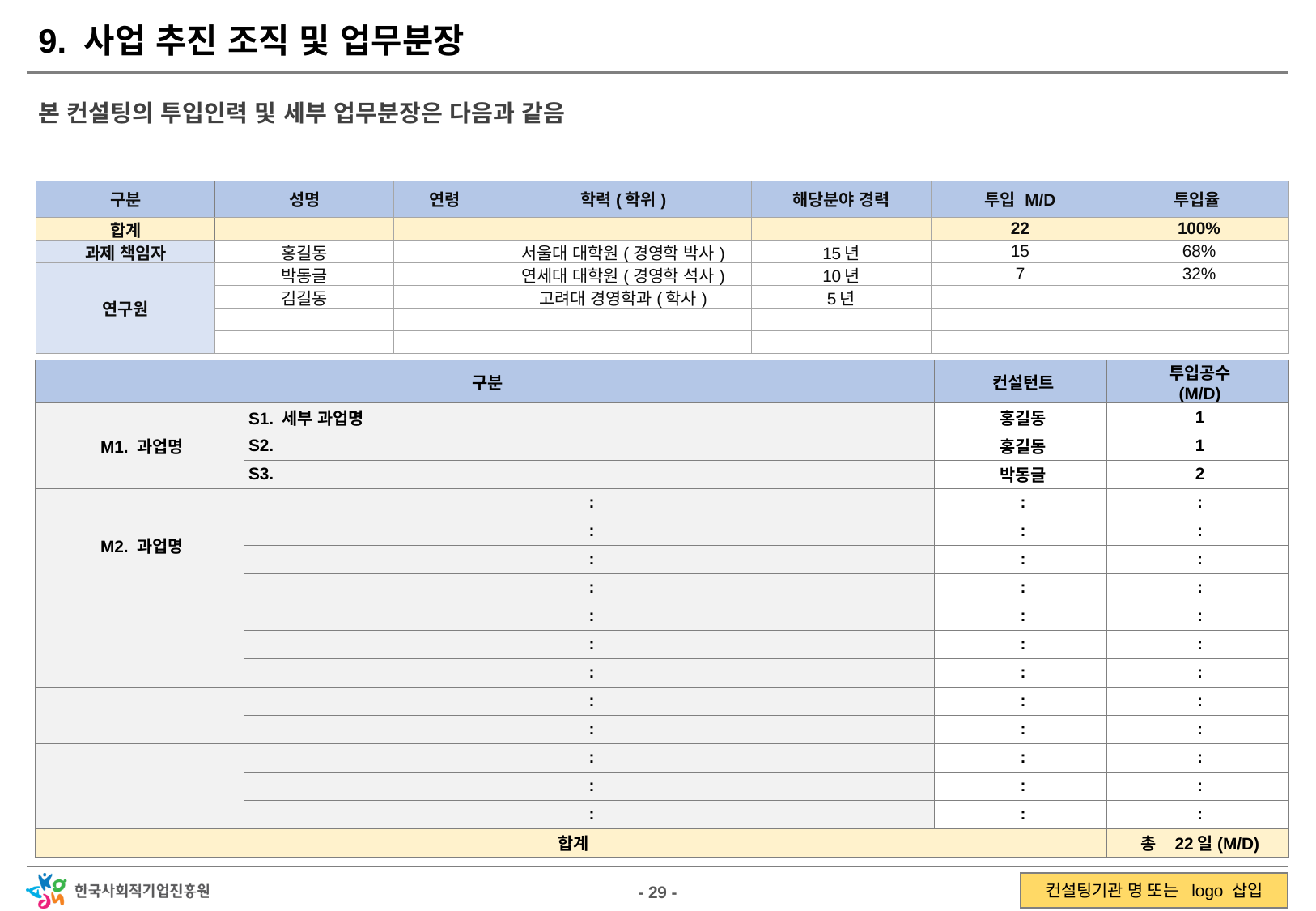

9. 사업 추진 조직 및 업무분장
본 컨설팅의 투입인력 및 세부 업무분장은 다음과 같음
| 구분 | 성명 | 연령 | 학력(학위) | 해당분야 경력 | 투입 M/D | 투입율 |
| --- | --- | --- | --- | --- | --- | --- |
| 합계 |  |  |  |  | 22 | 100% |
| 과제 책임자 | 홍길동 |  | 서울대 대학원(경영학 박사) | 15년 | 15 | 68% |
| 연구원 | 박동글 |  | 연세대 대학원(경영학 석사) | 10년 | 7 | 32% |
|  | 김길동 |  | 고려대 경영학과(학사) | 5년 |  |  |
|  |  |  |  |  |  |  |
|  |  |  |  |  |  |  |
| 구분 |  | 컨설턴트 | 투입공수 (M/D) |
| --- | --- | --- | --- |
| M1. 과업명 | S1. 세부 과업명 | 홍길동 | 1 |
|  | S2. | 홍길동 | 1 |
|  | S3. | 박동글 | 2 |
| M2. 과업명 | : | : | : |
|  | : | : | : |
|  | : | : | : |
|  | : | : | : |
|  | : | : | : |
|  | : | : | : |
|  | : | : | : |
|  | : | : | : |
|  | : | : | : |
|  | : | : | : |
|  | : | : | : |
|  | : | : | : |
| 합계 |  |  | 총 22일(M/D) |